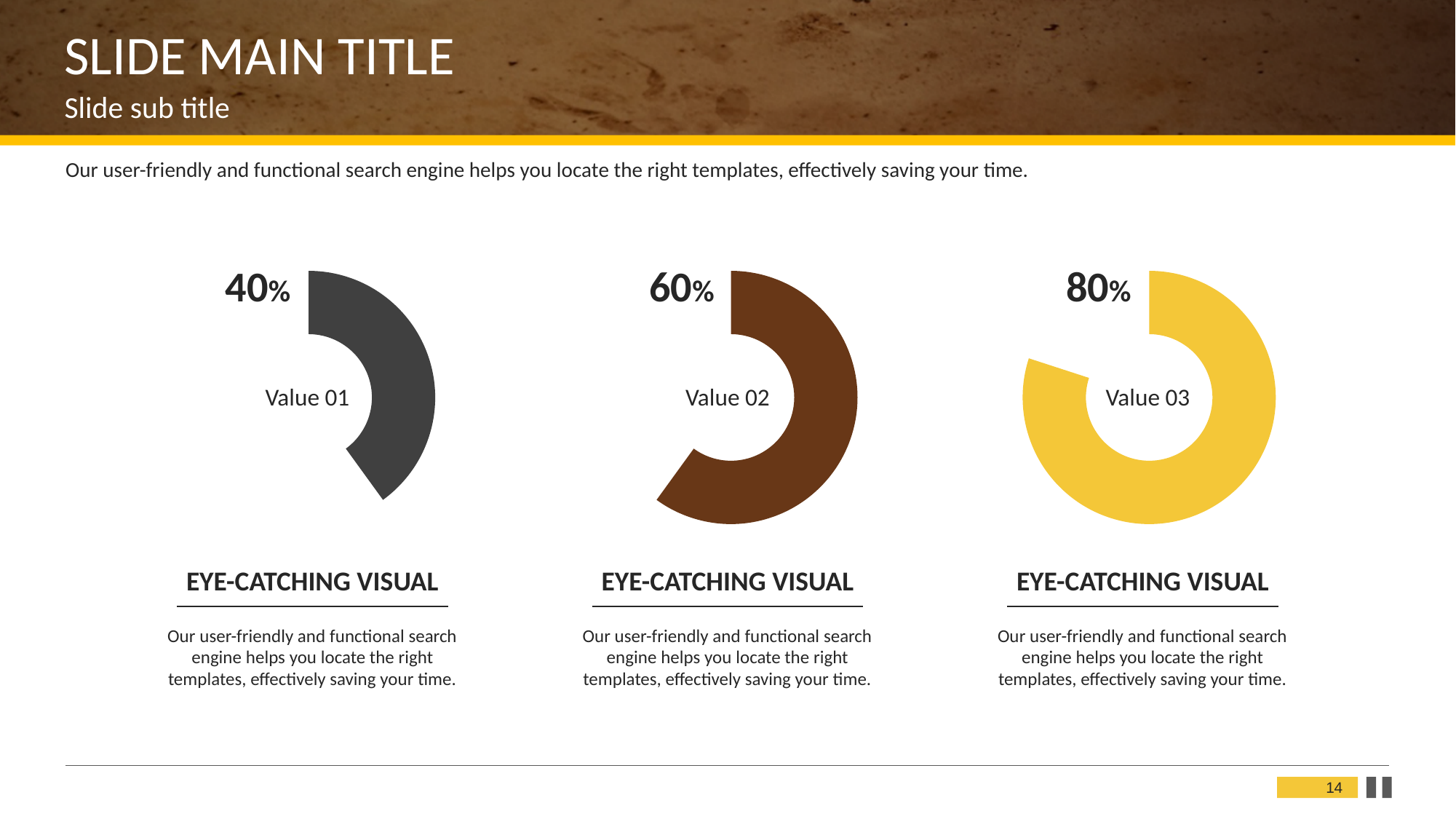

SLIDE MAIN TITLE
Slide sub title
Our user-friendly and functional search engine helps you locate the right templates, effectively saving your time.
40%
60%
80%

### Chart

| Category | 판매 |
|---|---|
| value01 | 40.0 |
| value02 | 60.0 |

### Chart

| Category | 판매 |
|---|---|
| value01 | 60.0 |
| value02 | 40.0 |

### Chart

| Category | 판매 |
|---|---|
| value01 | 80.0 |
| value02 | 20.0 |
Value 01
Value 02
Value 03
EYE-CATCHING VISUAL
Our user-friendly and functional search engine helps you locate the right templates, effectively saving your time.
EYE-CATCHING VISUAL
Our user-friendly and functional search engine helps you locate the right templates, effectively saving your time.
EYE-CATCHING VISUAL
Our user-friendly and functional search engine helps you locate the right templates, effectively saving your time.
14